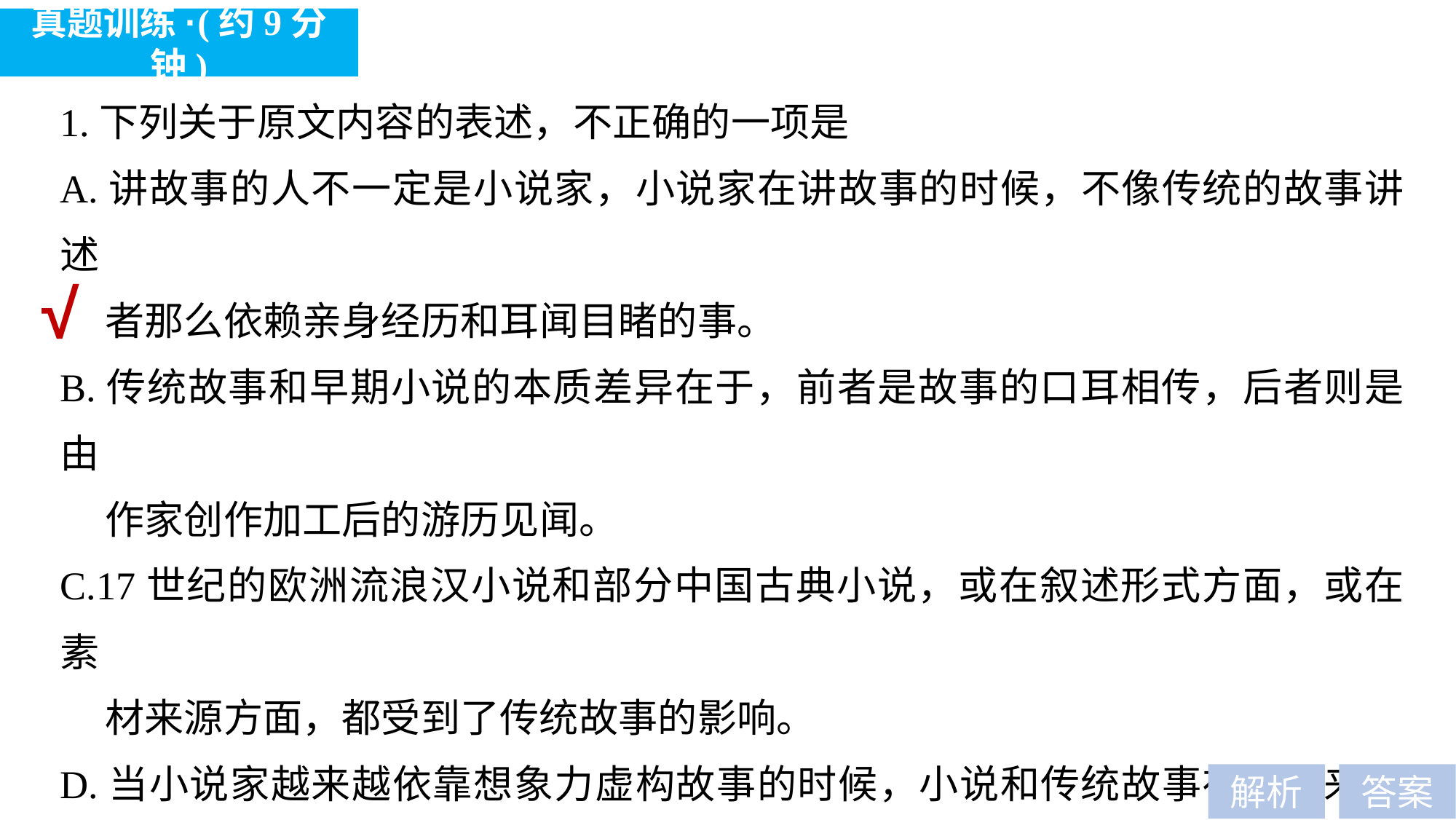

真题训练·(约9分钟)
1.下列关于原文内容的表述，不正确的一项是
A.讲故事的人不一定是小说家，小说家在讲故事的时候，不像传统的故事讲述
    者那么依赖亲身经历和耳闻目睹的事。
B.传统故事和早期小说的本质差异在于，前者是故事的口耳相传，后者则是由
    作家创作加工后的游历见闻。
C.17世纪的欧洲流浪汉小说和部分中国古典小说，或在叙述形式方面，或在素
    材来源方面，都受到了传统故事的影响。
D.当小说家越来越依靠想象力虚构故事的时候，小说和传统故事在内容来源方
    面的差异使它们之间的关联不再像过去那么紧密。
题型归类：信息筛选与整合题
对应考点：C—(1)
√
解析
答案